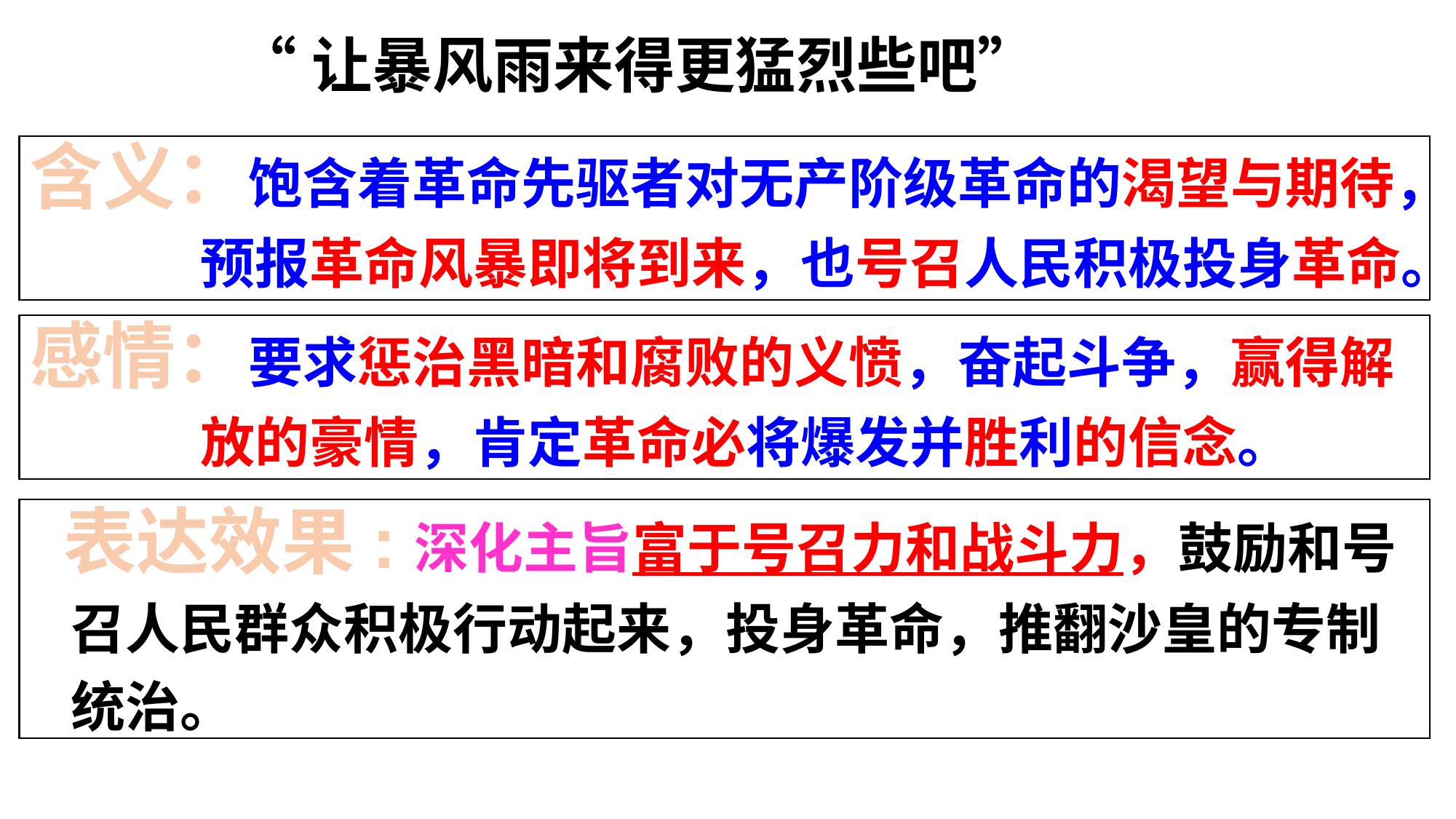

# “让暴风雨来得更猛烈些吧”
含义：饱含着革命先驱者对无产阶级革命的渴望与期待，预报革命风暴即将到来，也号召人民积极投身革命。
感情：要求惩治黑暗和腐败的义愤，奋起斗争，赢得解放的豪情，肯定革命必将爆发并胜利的信念。
 表达效果:深化主旨富于号召力和战斗力，鼓励和号召人民群众积极行动起来，投身革命，推翻沙皇的专制统治。